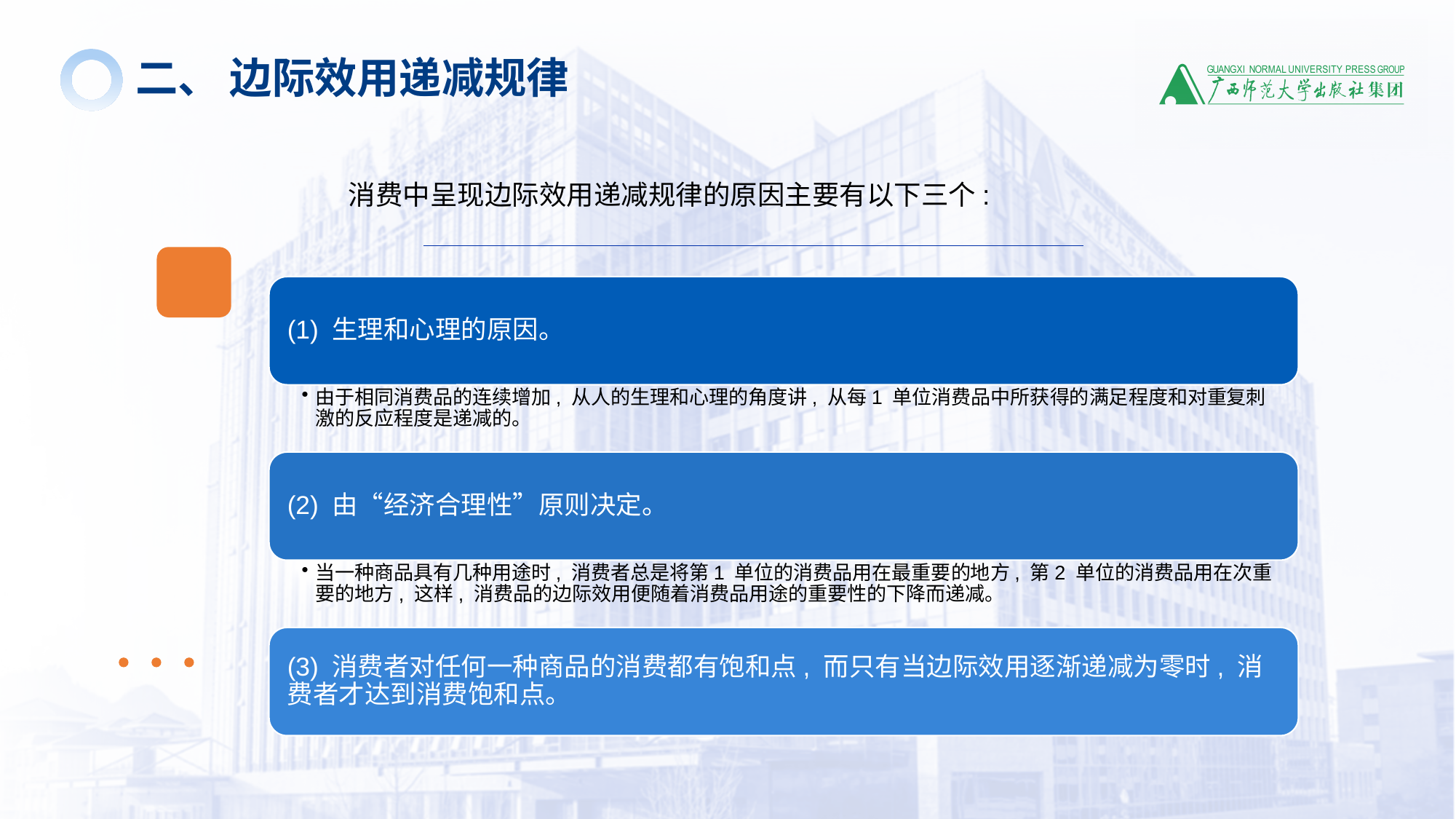

二、 边际效用递减规律

消费中呈现边际效用递减规律的原因主要有以下三个:

(1) 生理和心理的原因。
由于相同消费品的连续增加, 从人的生理和心理的角度讲, 从每1 单位消费品中所获得的满足程度和对重复刺激的反应程度是递减的。
(2) 由“经济合理性”原则决定。
当一种商品具有几种用途时, 消费者总是将第1 单位的消费品用在最重要的地方, 第2 单位的消费品用在次重要的地方, 这样, 消费品的边际效用便随着消费品用途的重要性的下降而递减。
(3) 消费者对任何一种商品的消费都有饱和点, 而只有当边际效用逐渐递减为零时, 消费者才达到消费饱和点。